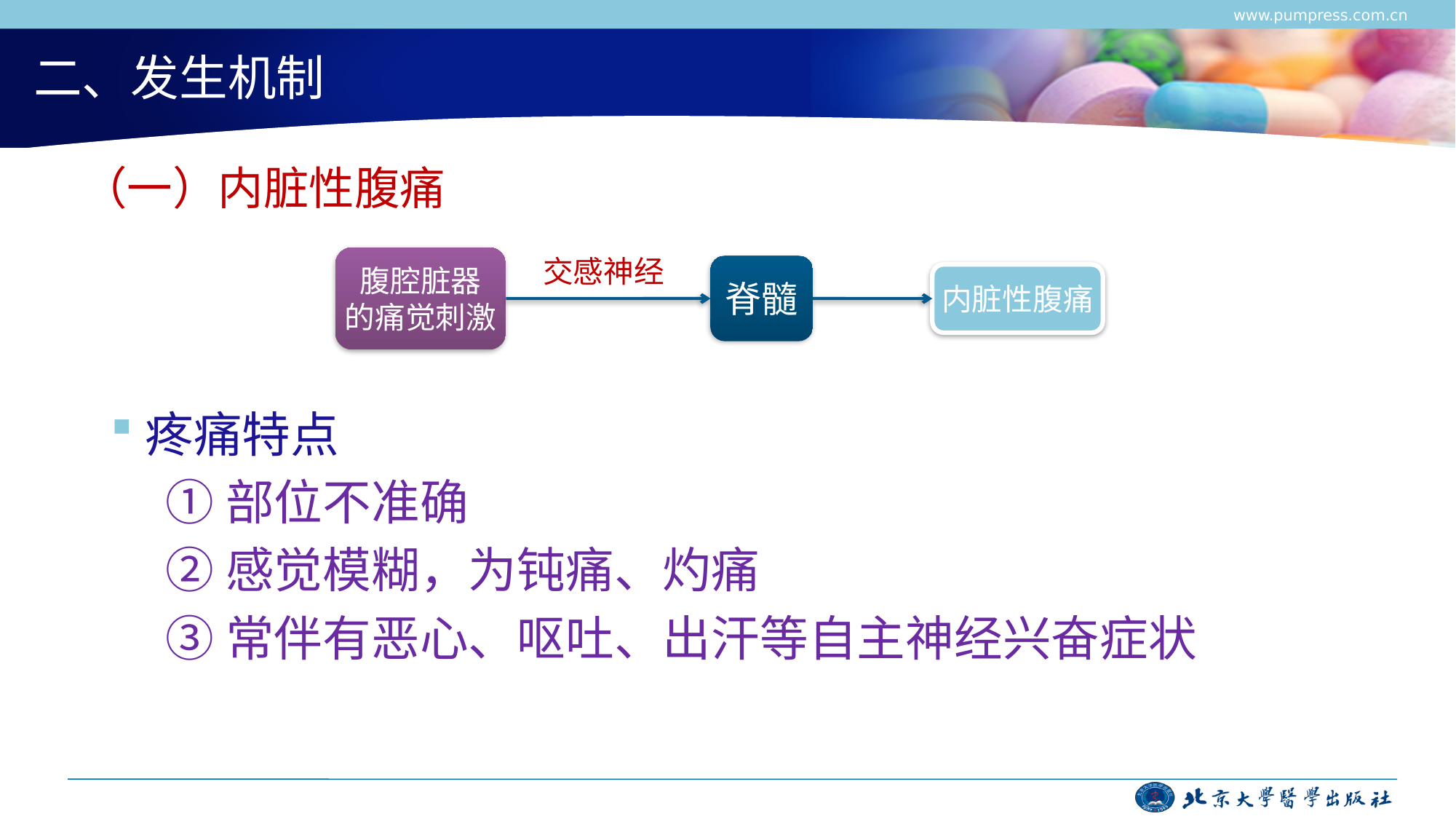

www.pumpress.com.cn
# 二、发生机制
 （一）内脏性腹痛

疼痛特点
①部位不准确
②感觉模糊，为钝痛、灼痛
③常伴有恶心、呕吐、出汗等自主神经兴奋症状
腹腔脏器
的痛觉刺激
交感神经
脊髓
内脏性腹痛